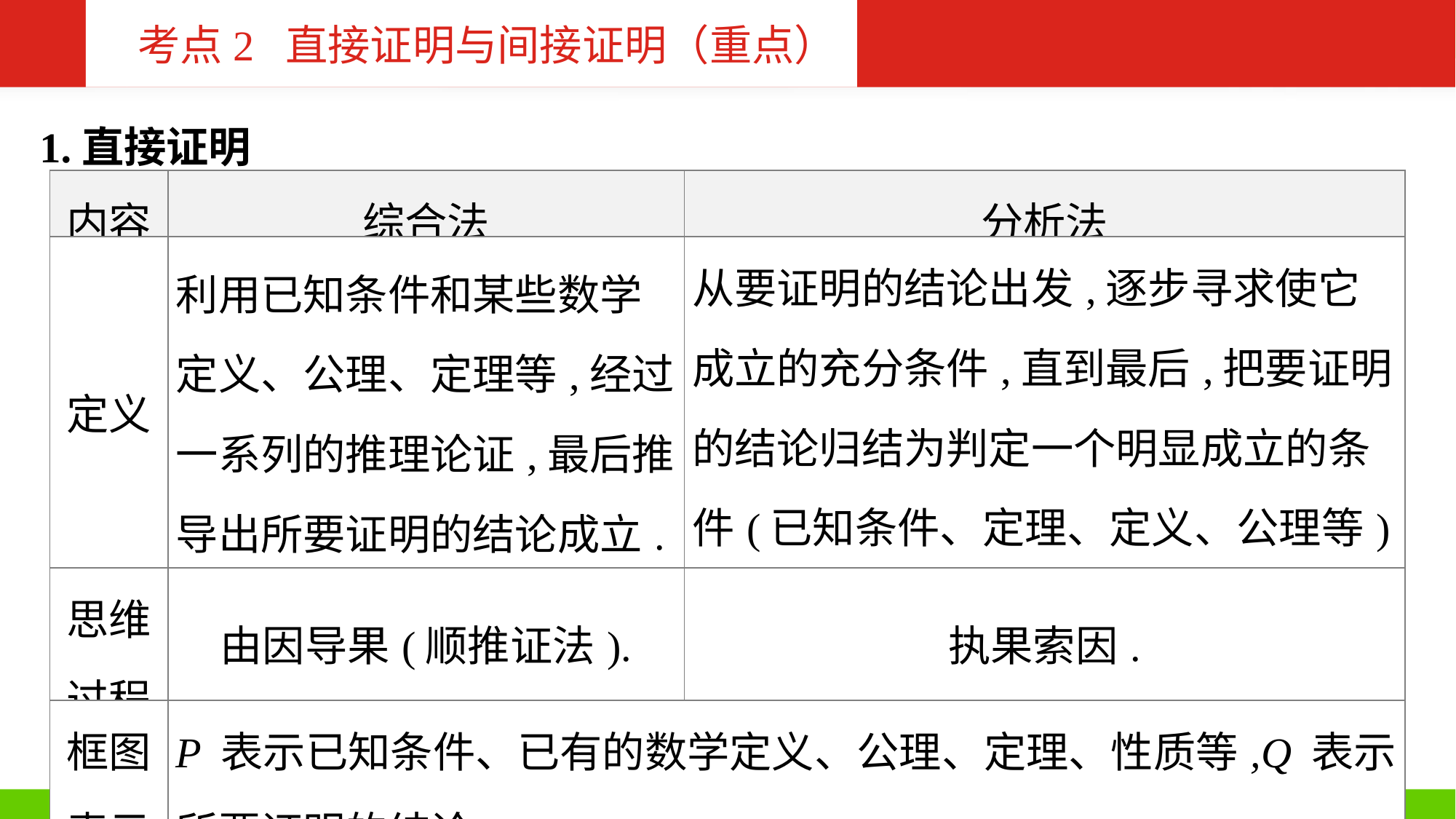

考点2  直接证明与间接证明（重点）

1.直接证明
| 内容 | 综合法 | 分析法 |
| --- | --- | --- |
| 定义 | 利用已知条件和某些数学定义、公理、定理等,经过一系列的推理论证,最后推导出所要证明的结论成立. | 从要证明的结论出发,逐步寻求使它成立的充分条件,直到最后,把要证明的结论归结为判定一个明显成立的条件(已知条件、定理、定义、公理等)为止. |
| 思维 过程 | 由因导果(顺推证法). | 执果索因. |
| 框图 表示 | P 表示已知条件、已有的数学定义、公理、定理、性质等,Q 表示所要证明的结论. |  |